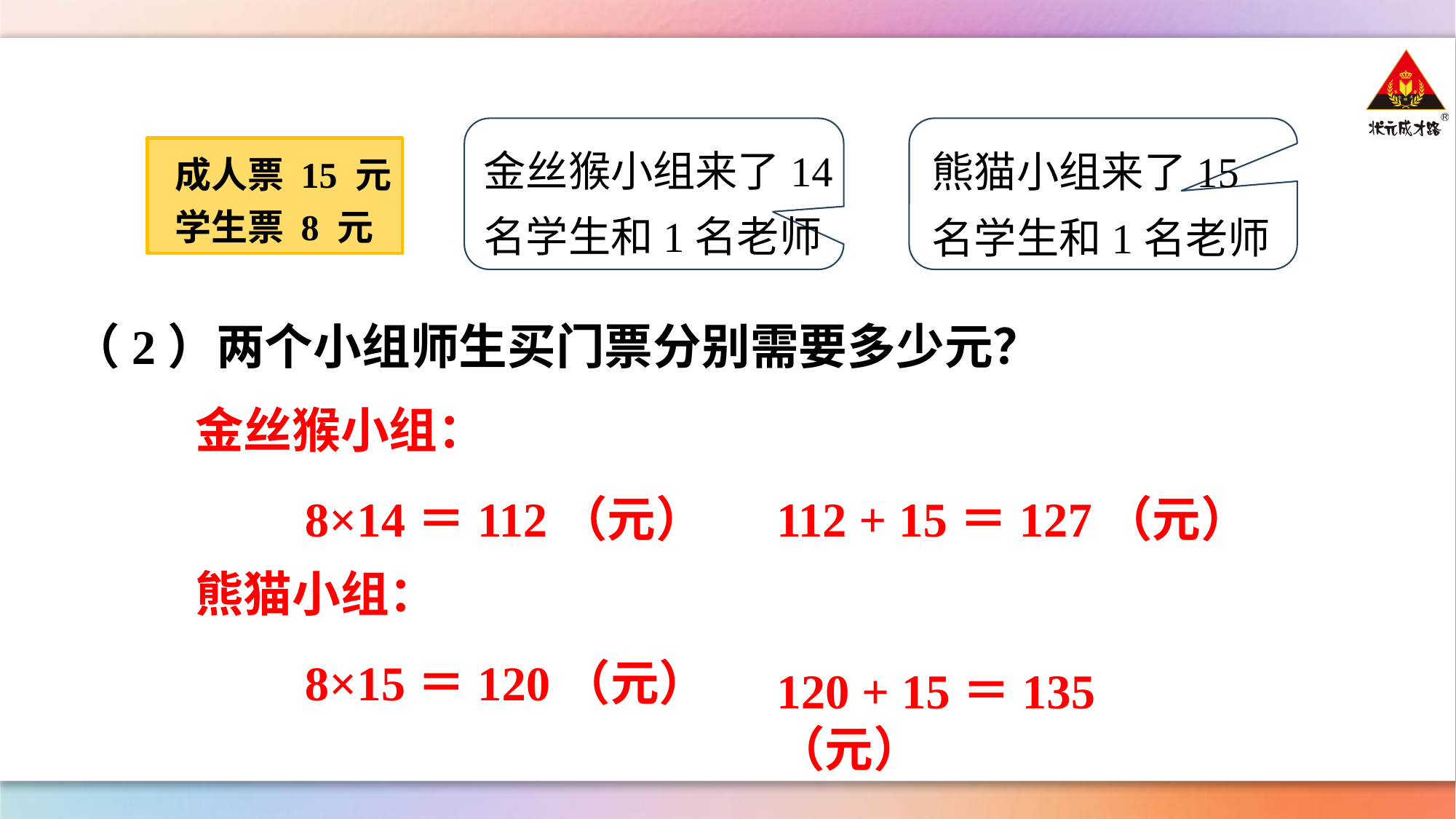

金丝猴小组来了14名学生和1名老师

熊猫小组来了15名学生和1名老师
 成人票 15 元
 学生票 8 元
（2）两个小组师生买门票分别需要多少元？
金丝猴小组：
8×14＝112（元）
112 + 15＝127（元）
熊猫小组：
8×15＝120（元）
120 + 15＝135（元）